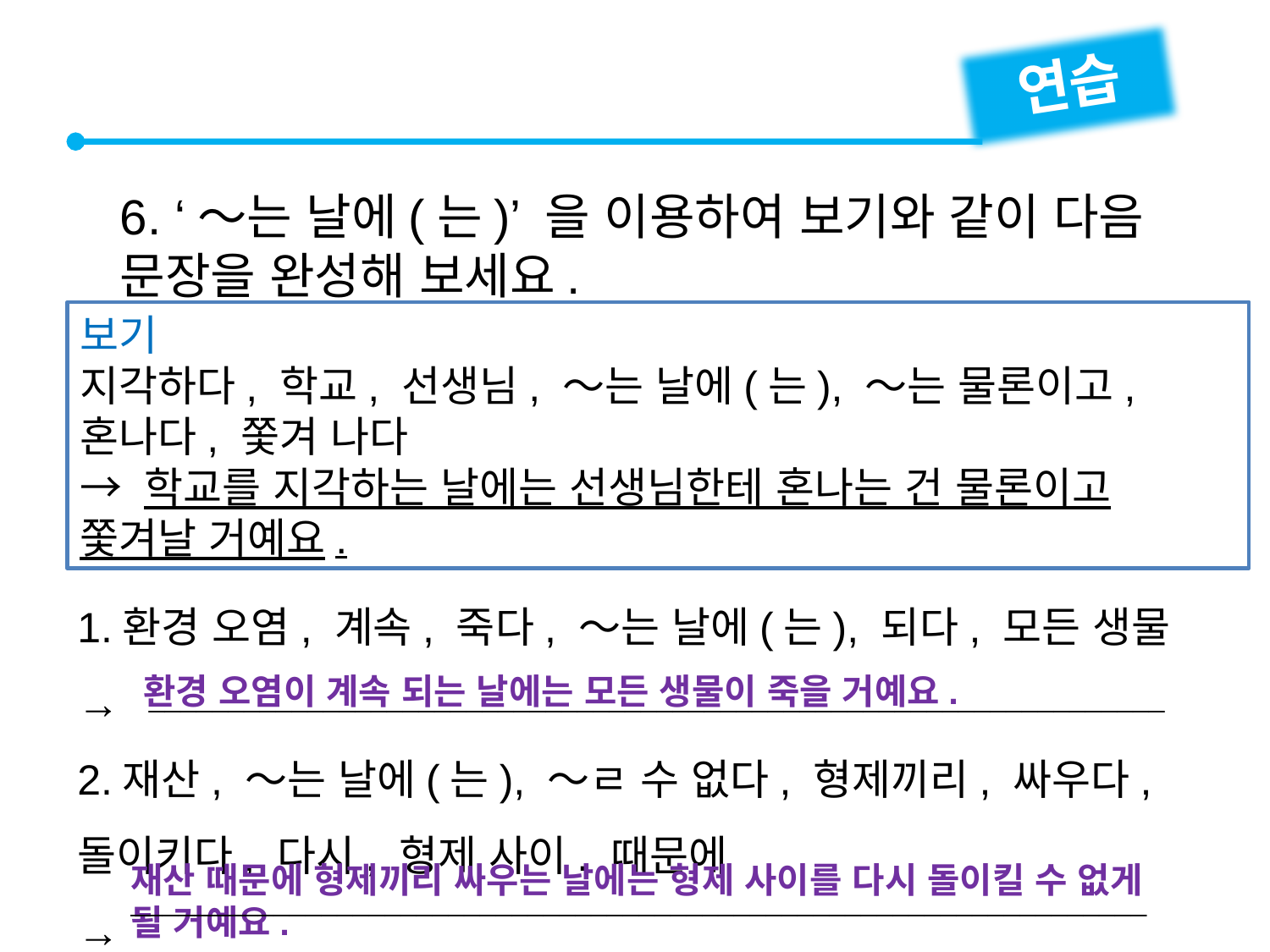

연습
6. ‘～는 날에(는)’ 을 이용하여 보기와 같이 다음
문장을 완성해 보세요.
보기
지각하다, 학교, 선생님, ～는 날에(는), ～는 물론이고, 혼나다, 쫓겨 나다
→ 학교를 지각하는 날에는 선생님한테 혼나는 건 물론이고 쫓겨날 거예요.
1.환경 오염, 계속, 죽다, ～는 날에(는), 되다, 모든 생물
→
2.재산, ～는 날에(는), ～ㄹ 수 없다, 형제끼리, 싸우다, 돌이키다, 다시, 형제 사이. 때문에
→
환경 오염이 계속 되는 날에는 모든 생물이 죽을 거예요.
________________________________________________________________
재산 때문에 형제끼리 싸우는 날에는 형제 사이를 다시 돌이킬 수 없게 될 거예요.
________________________________________________________________